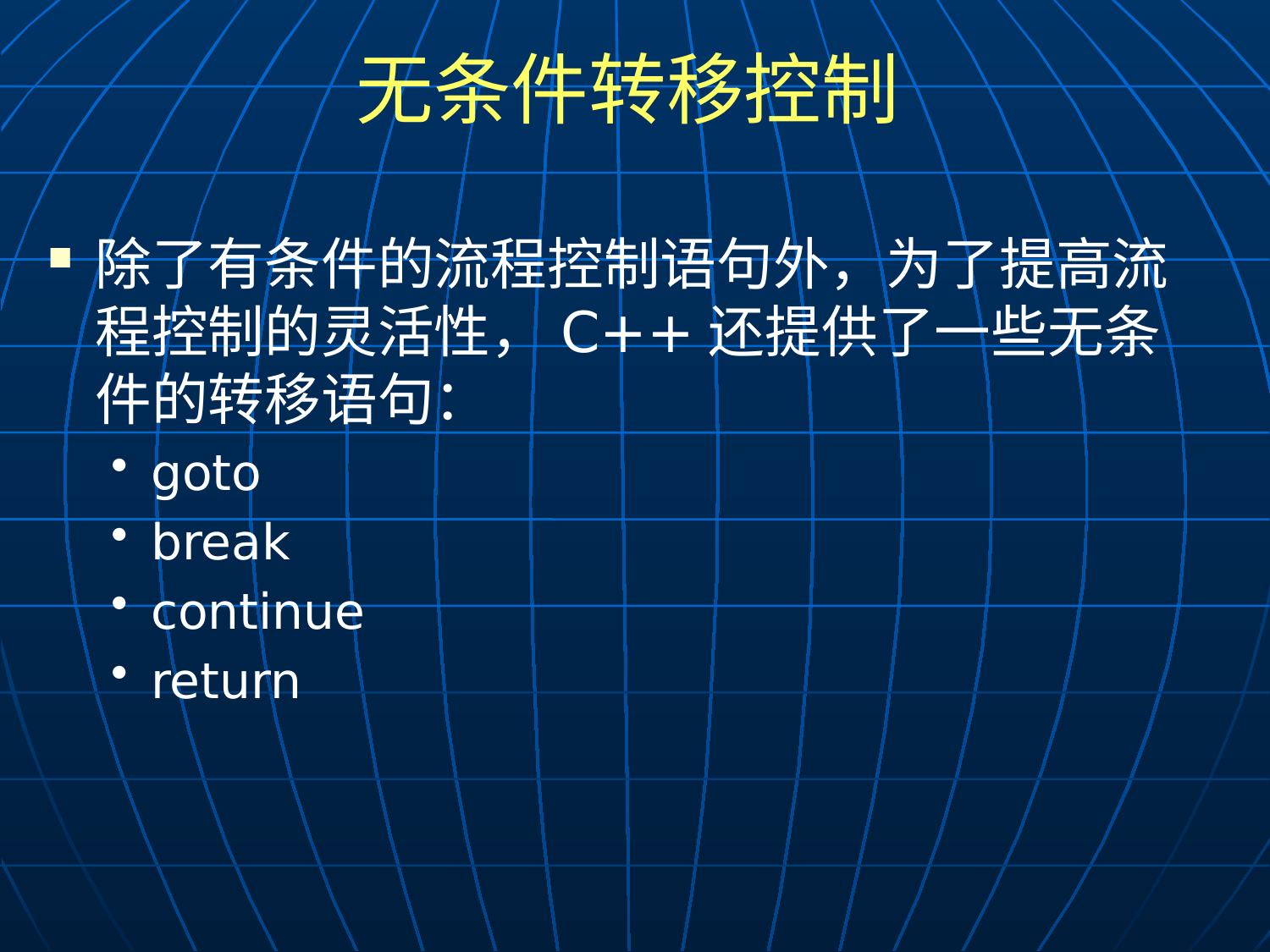

# 无条件转移控制
除了有条件的流程控制语句外，为了提高流程控制的灵活性，C++还提供了一些无条件的转移语句：
goto
break
continue
return